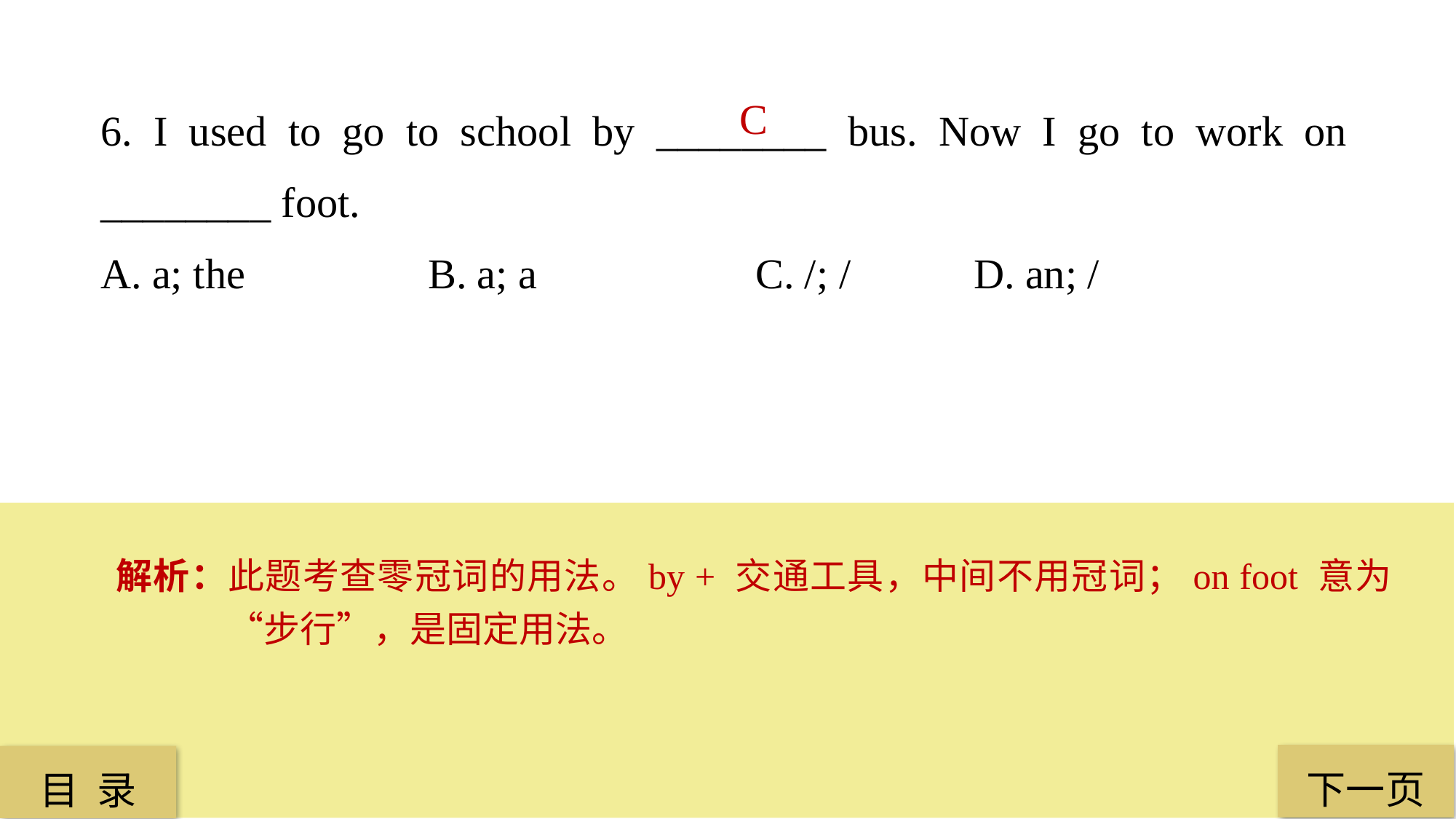

6. I used to go to school by ________ bus. Now I go to work on ________ foot.
A. a; the 		B. a; a 		C. /; / 		D. an; /
C
解析：此题考查零冠词的用法。by + 交通工具，中间不用冠词；on foot 意为“步行”，是固定用法。